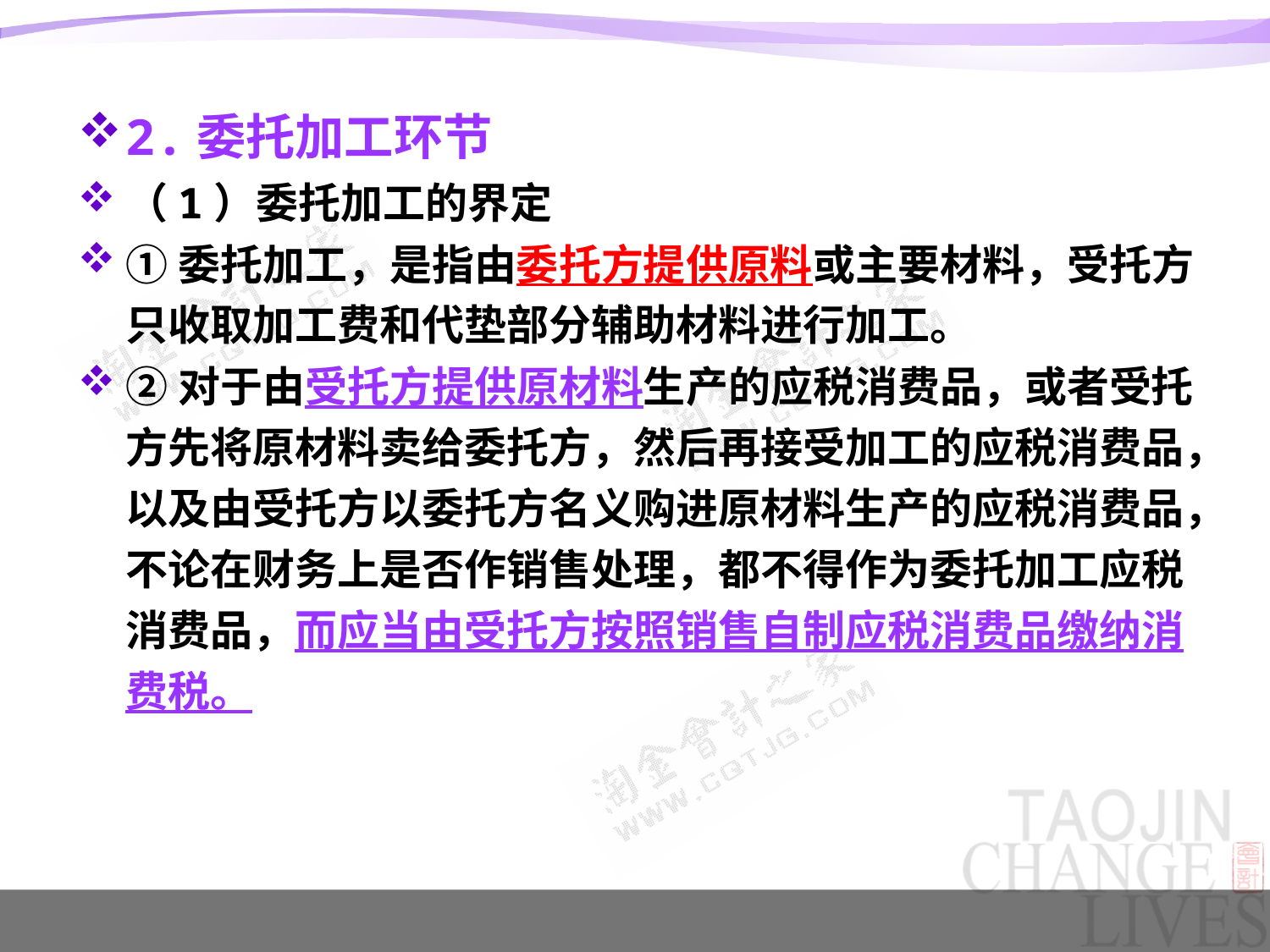

2.委托加工环节
（1）委托加工的界定
①委托加工，是指由委托方提供原料或主要材料，受托方只收取加工费和代垫部分辅助材料进行加工。
②对于由受托方提供原材料生产的应税消费品，或者受托方先将原材料卖给委托方，然后再接受加工的应税消费品，以及由受托方以委托方名义购进原材料生产的应税消费品，不论在财务上是否作销售处理，都不得作为委托加工应税消费品，而应当由受托方按照销售自制应税消费品缴纳消费税。